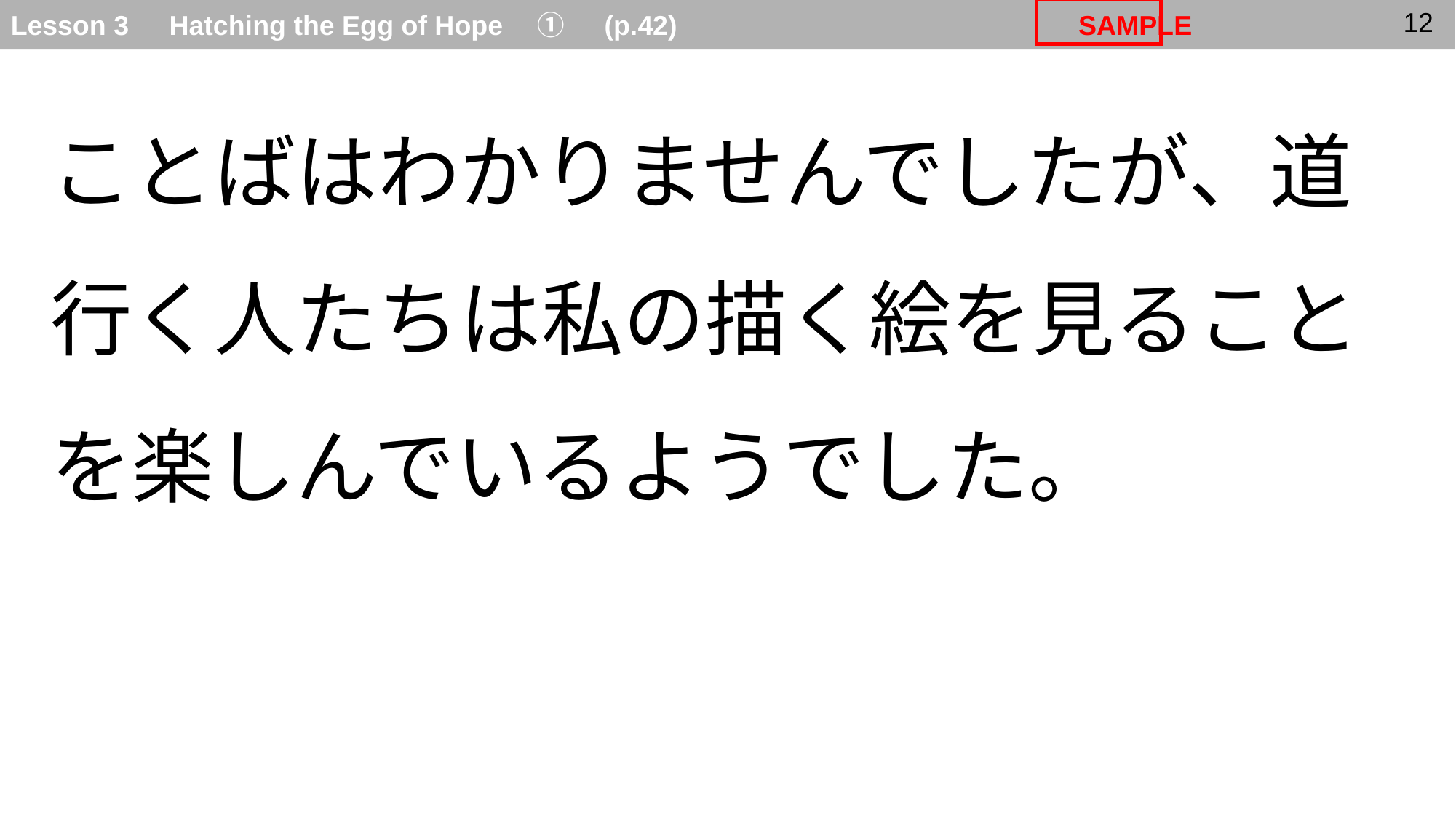

# ことばはわかりませんでしたが、道行く人たちは私の描く絵を見ることを楽しんでいるようでした。